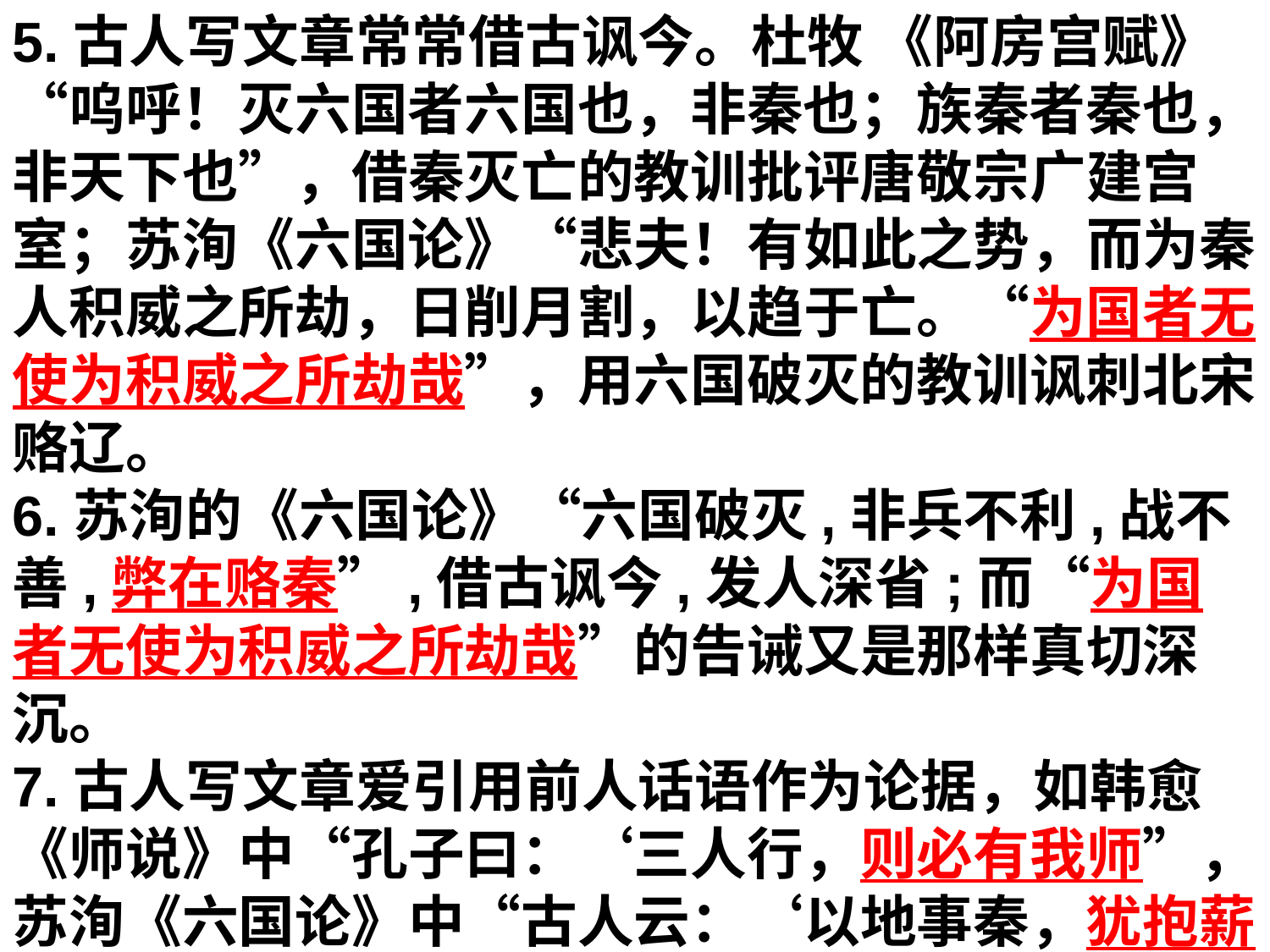

5.古人写文章常常借古讽今。杜牧 《阿房宫赋》 “呜呼！灭六国者六国也，非秦也；族秦者秦也，非天下也”，借秦灭亡的教训批评唐敬宗广建宫室；苏洵《六国论》“悲夫！有如此之势，而为秦人积威之所劫，日削月割，以趋于亡。“为国者无使为积威之所劫哉”，用六国破灭的教训讽刺北宋赂辽。
6.苏洵的《六国论》“六国破灭,非兵不利,战不善,弊在赂秦”,借古讽今,发人深省;而“为国者无使为积威之所劫哉”的告诫又是那样真切深沉。
7.古人写文章爱引用前人话语作为论据，如韩愈《师说》中“孔子曰：‘三人行，则必有我师”，苏洵《六国论》中“古人云：‘以地事秦，犹抱薪救火，薪不尽，火不灭’”。